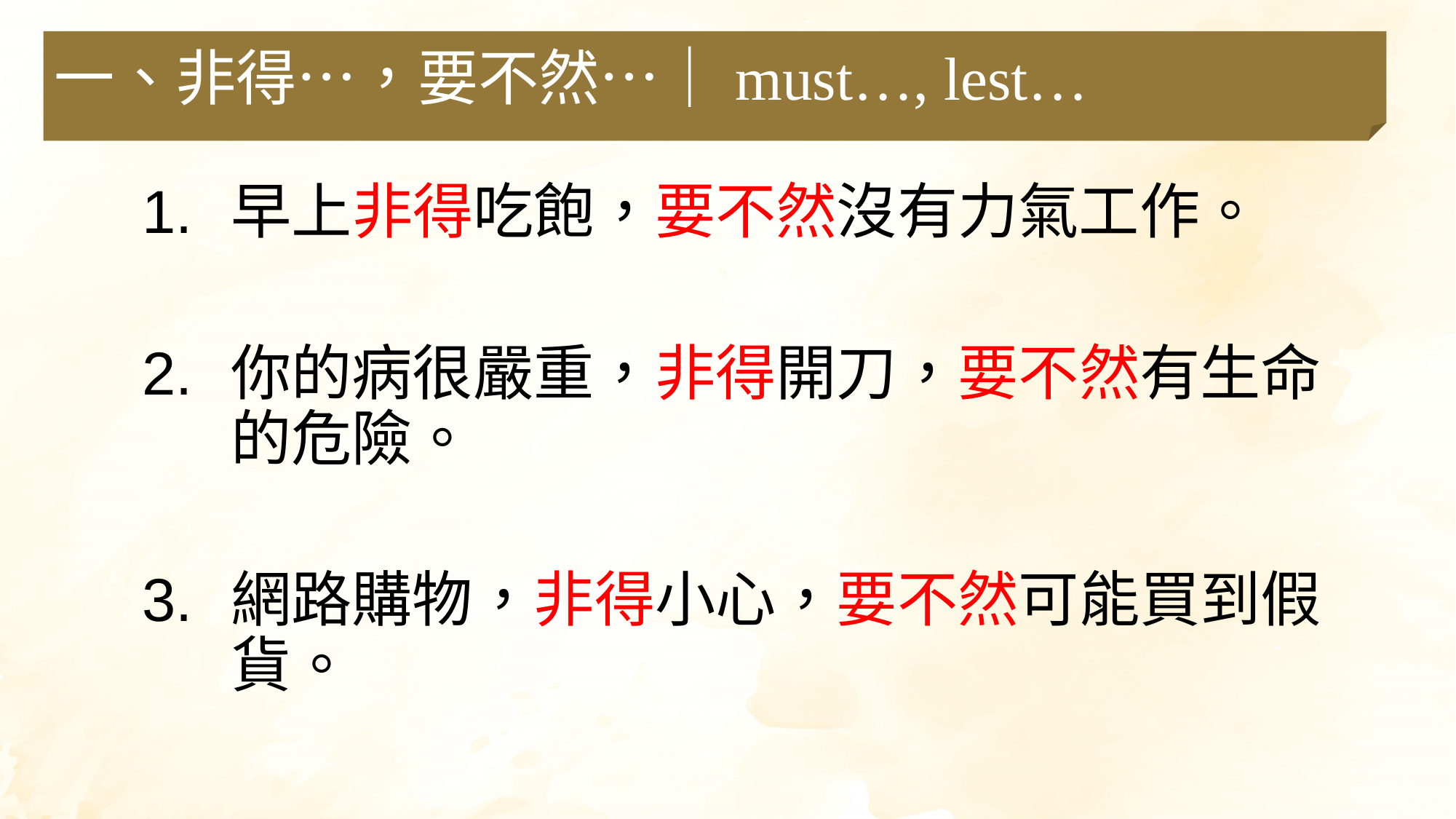

一、非得…，要不然…｜must…, lest…
早上非得吃飽，要不然沒有力氣工作。

你的病很嚴重，非得開刀，要不然有生命的危險。

網路購物，非得小心，要不然可能買到假貨。